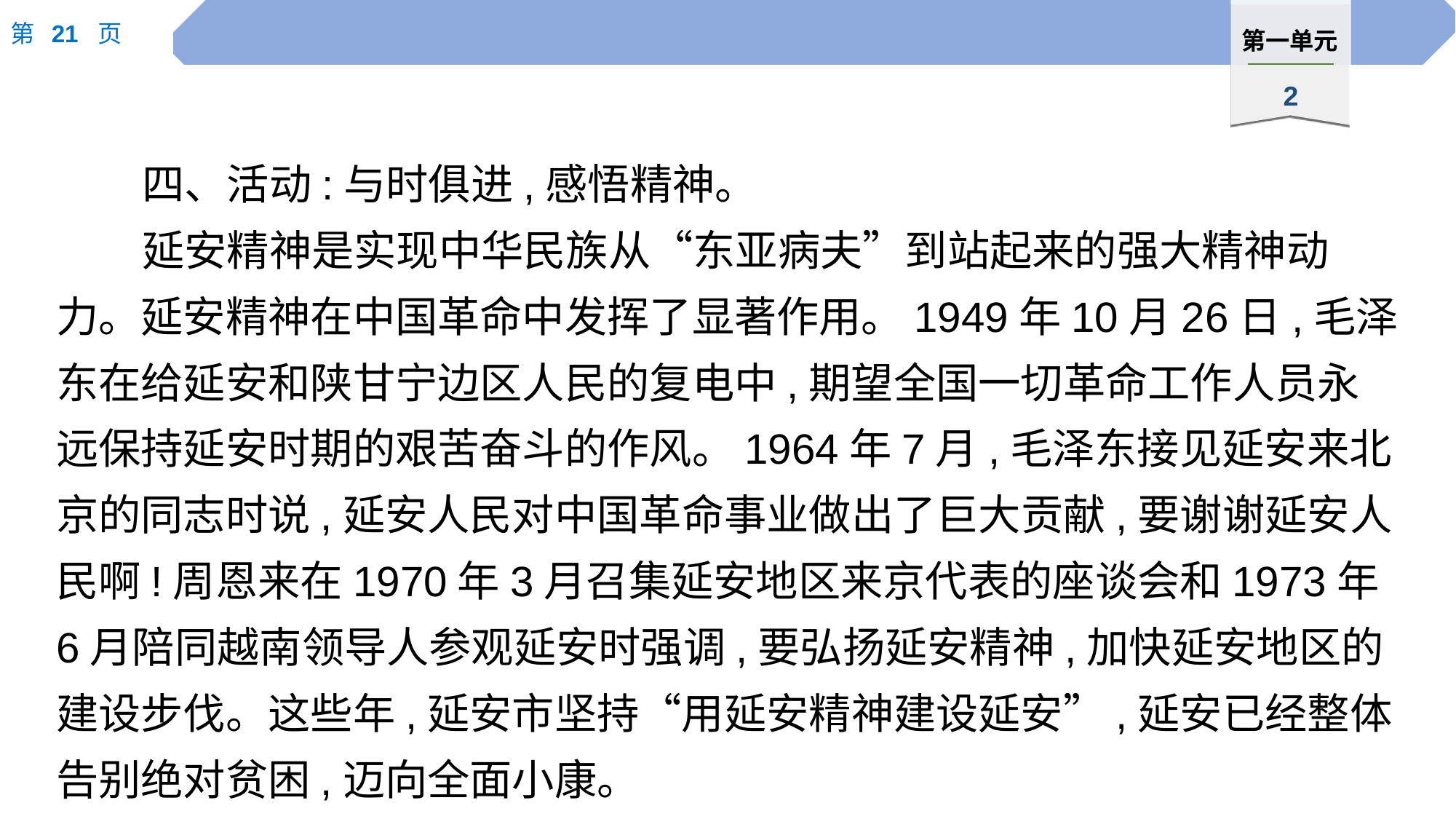

四、活动:与时俱进,感悟精神。
延安精神是实现中华民族从“东亚病夫”到站起来的强大精神动力。延安精神在中国革命中发挥了显著作用。1949年10月26日,毛泽东在给延安和陕甘宁边区人民的复电中,期望全国一切革命工作人员永远保持延安时期的艰苦奋斗的作风。1964年7月,毛泽东接见延安来北京的同志时说,延安人民对中国革命事业做出了巨大贡献,要谢谢延安人民啊!周恩来在1970年3月召集延安地区来京代表的座谈会和1973年6月陪同越南领导人参观延安时强调,要弘扬延安精神,加快延安地区的建设步伐。这些年,延安市坚持“用延安精神建设延安”,延安已经整体告别绝对贫困,迈向全面小康。